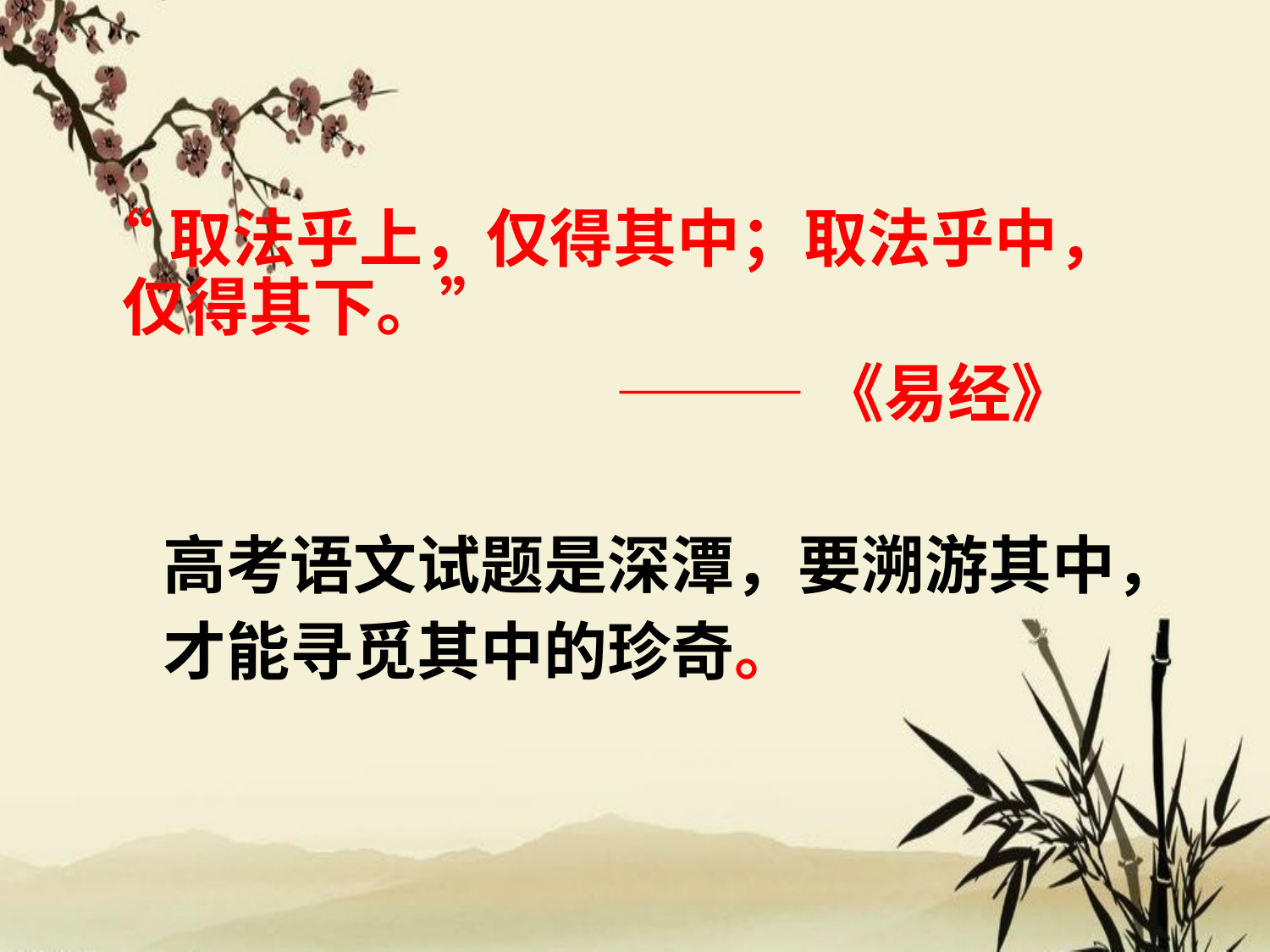

#
“取法乎上，仅得其中；取法乎中，仅得其下。”
                                     ———《易经》

    高考语文试题是深潭，要溯游其中，
    才能寻觅其中的珍奇。